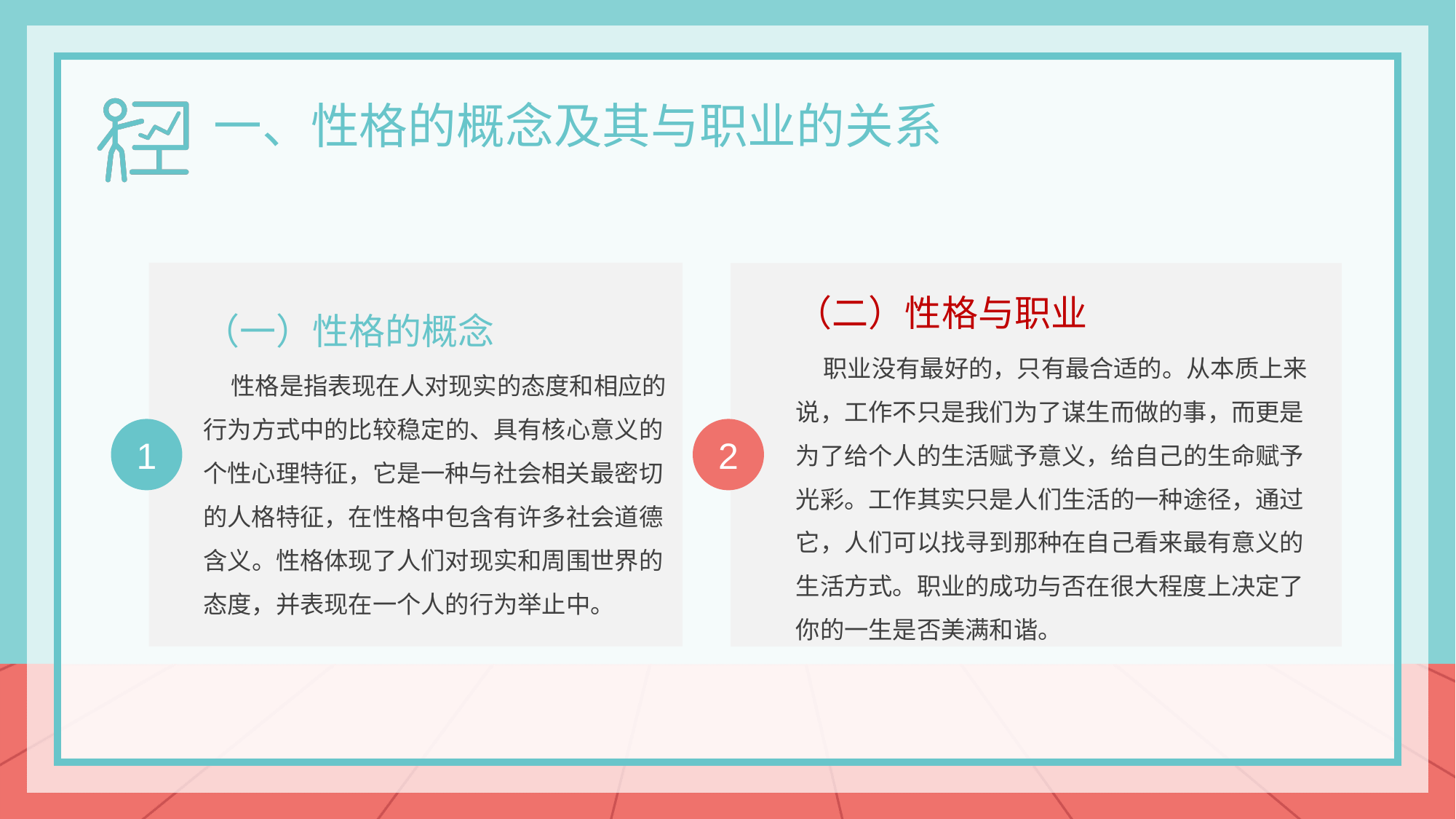

一、性格的概念及其与职业的关系

（一）性格的概念
    性格是指表现在人对现实的态度和相应的行为方式中的比较稳定的、具有核心意义的个性心理特征，它是一种与社会相关最密切的人格特征，在性格中包含有许多社会道德含义。性格体现了人们对现实和周围世界的态度，并表现在一个人的行为举止中。
1
（二）性格与职业
    职业没有最好的，只有最合适的。从本质上来说，工作不只是我们为了谋生而做的事，而更是为了给个人的生活赋予意义，给自己的生命赋予光彩。工作其实只是人们生活的一种途径，通过它，人们可以找寻到那种在自己看来最有意义的生活方式。职业的成功与否在很大程度上决定了你的一生是否美满和谐。

2